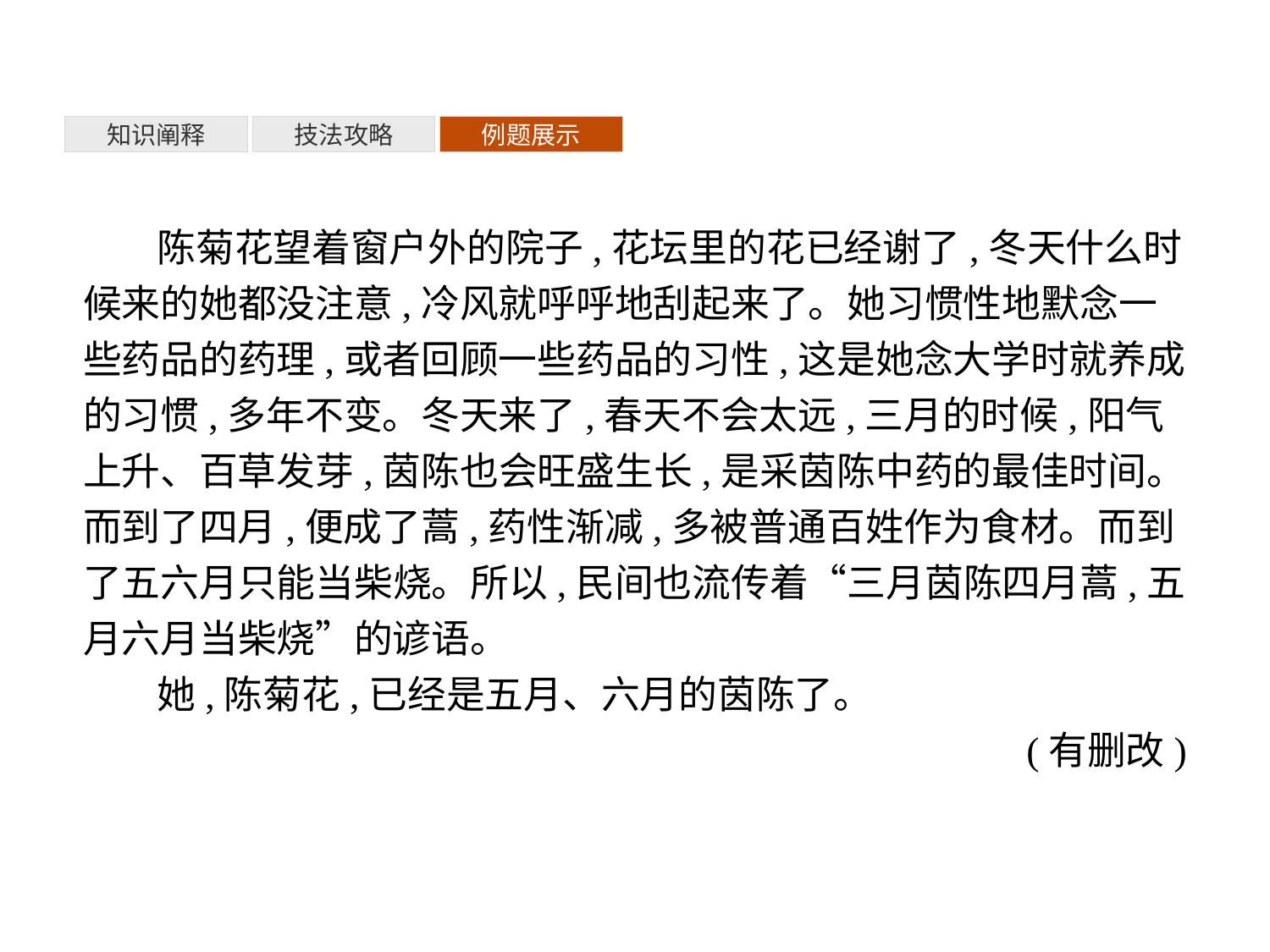

知识阐释
技法攻略
例题展示
陈菊花望着窗户外的院子,花坛里的花已经谢了,冬天什么时候来的她都没注意,冷风就呼呼地刮起来了。她习惯性地默念一些药品的药理,或者回顾一些药品的习性,这是她念大学时就养成的习惯,多年不变。冬天来了,春天不会太远,三月的时候,阳气上升、百草发芽,茵陈也会旺盛生长,是采茵陈中药的最佳时间。而到了四月,便成了蒿,药性渐减,多被普通百姓作为食材。而到了五六月只能当柴烧。所以,民间也流传着“三月茵陈四月蒿,五月六月当柴烧”的谚语。
她,陈菊花,已经是五月、六月的茵陈了。
(有删改)